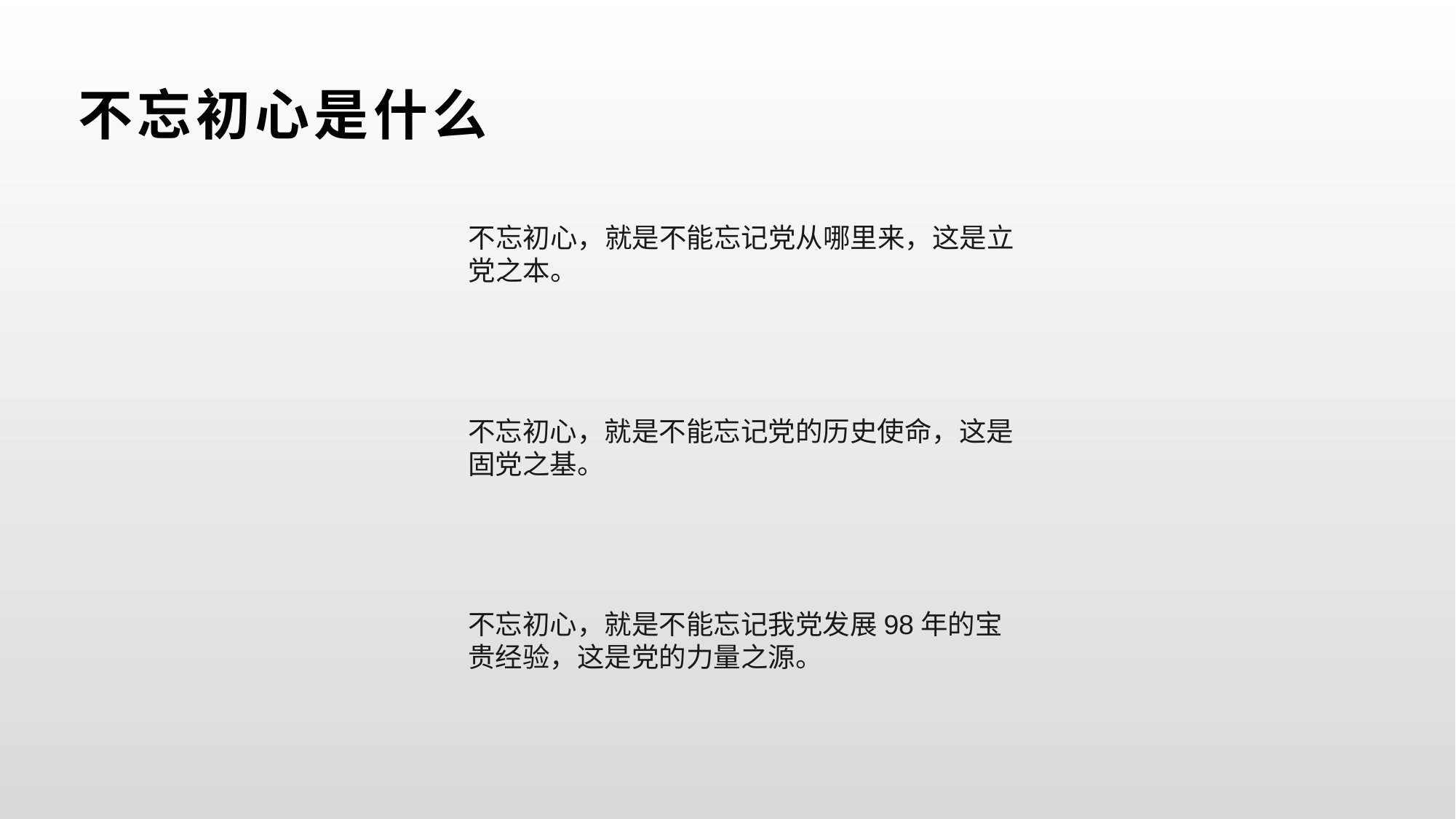

# 不忘初心是什么
不忘初心，就是不能忘记党从哪里来，这是立党之本。
不忘初心，就是不能忘记党的历史使命，这是固党之基。
不忘初心，就是不能忘记我党发展98年的宝贵经验，这是党的力量之源。